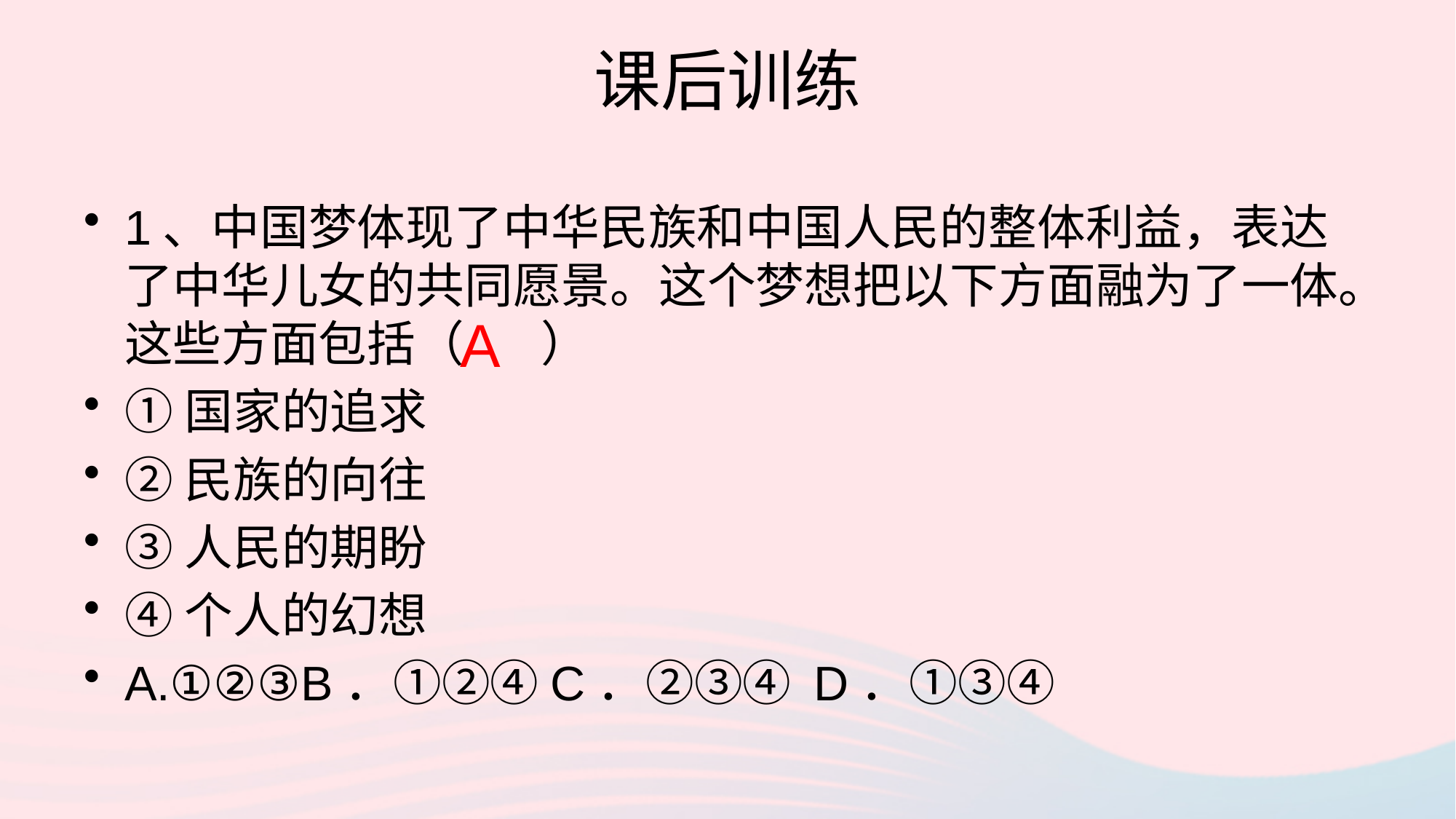

# 课后训练
1、中国梦体现了中华民族和中国人民的整体利益，表达了中华儿女的共同愿景。这个梦想把以下方面融为了一体。这些方面包括（       ）
①国家的追求
②民族的向往
③人民的期盼
④个人的幻想
A.①②③B．①②④C．②③④ D．①③④
A